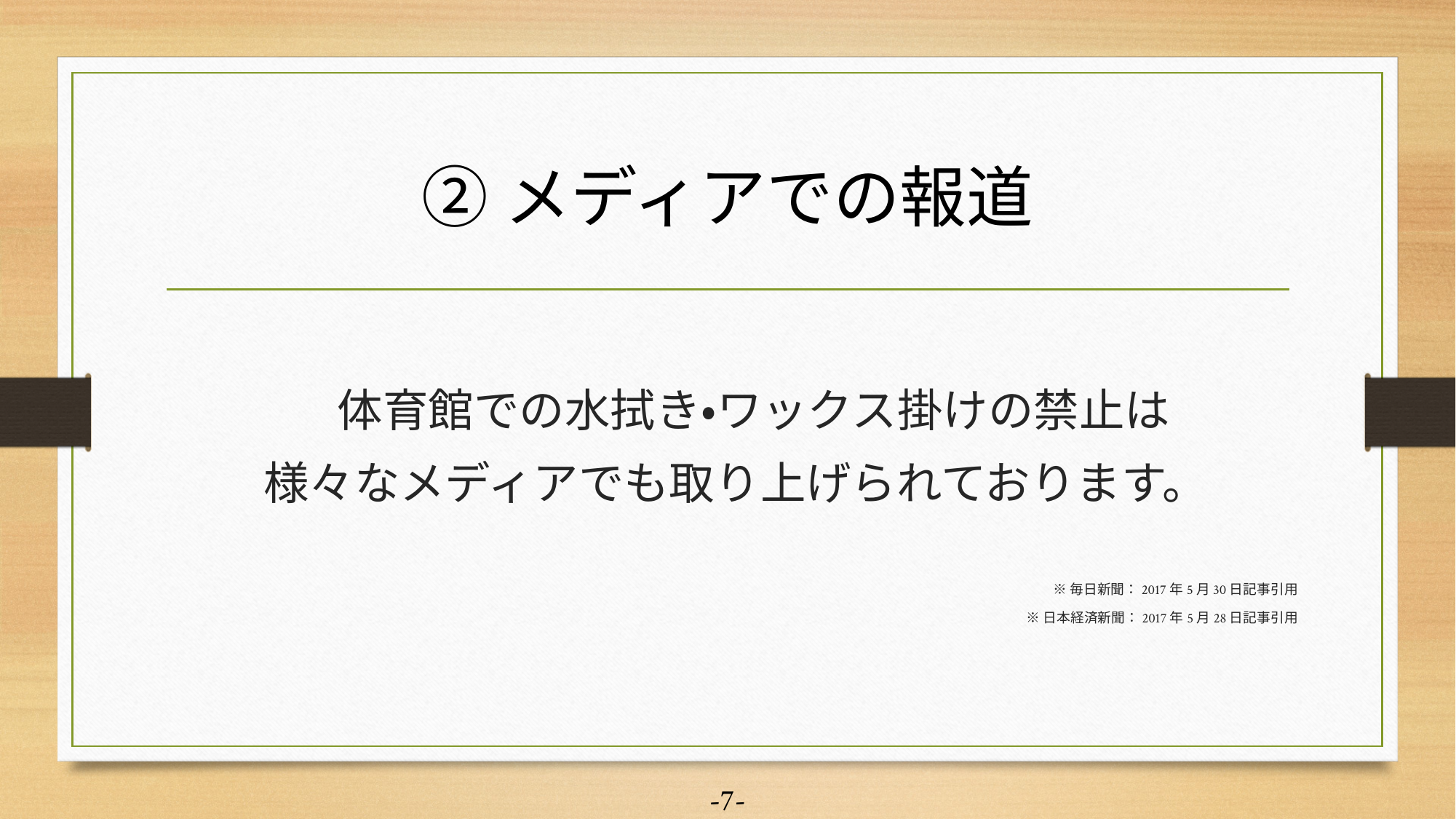

# ②メディアでの報道
　体育館での水拭き・ワックス掛けの禁止は
様々なメディアでも取り上げられております。

※毎日新聞：2017年5月30日記事引用
※日本経済新聞：2017年5月28日記事引用
-7-